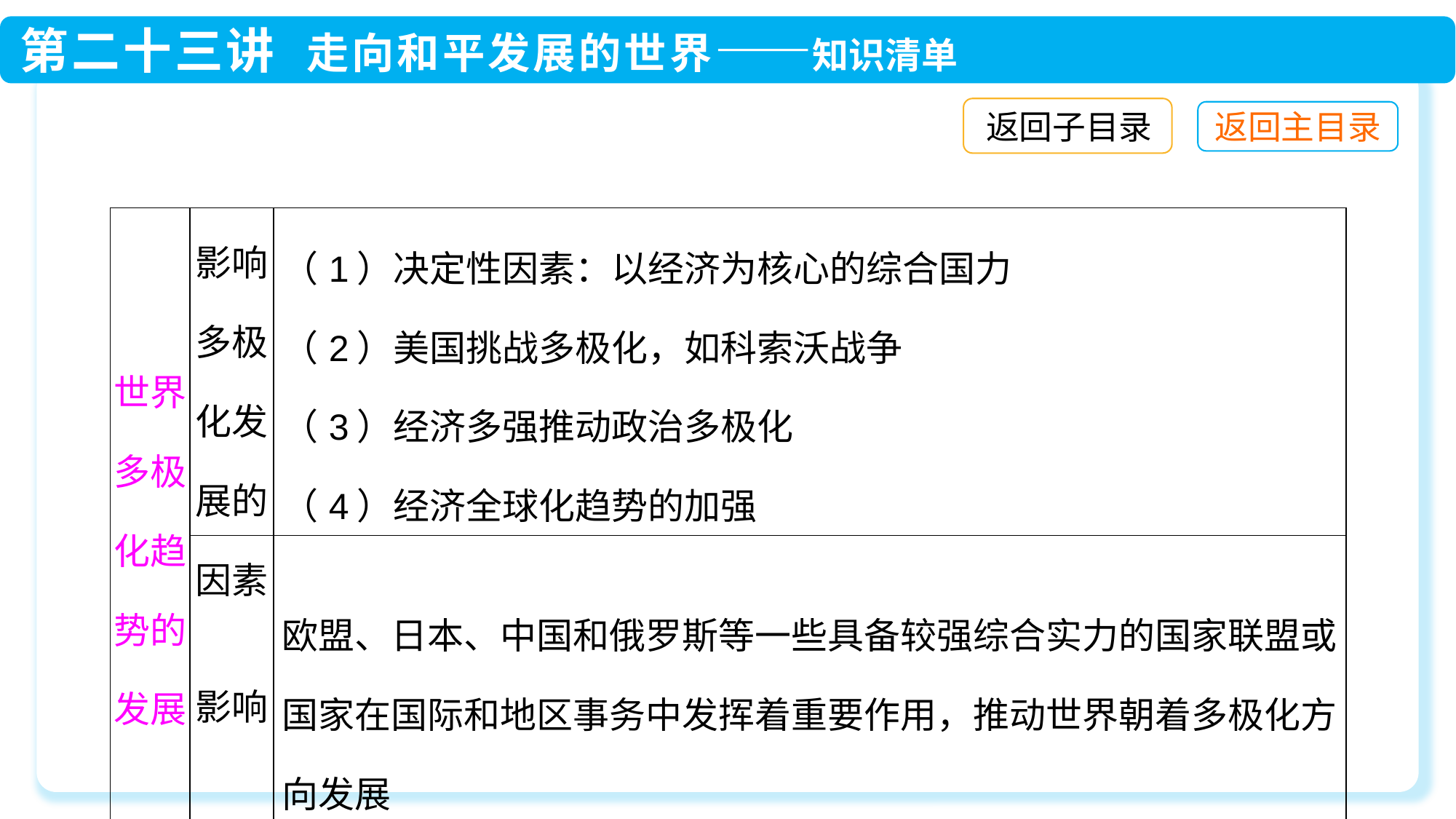

返回子目录
| 世界多极化趋势的发展 | 影响多极化发展的因素 | （1）决定性因素：以经济为核心的综合国力 （2）美国挑战多极化，如科索沃战争 （3）经济多强推动政治多极化 （4）经济全球化趋势的加强 |
| --- | --- | --- |
|  | 影响 | 欧盟、日本、中国和俄罗斯等一些具备较强综合实力的国家联盟或国家在国际和地区事务中发挥着重要作用，推动世界朝着多极化方向发展 |